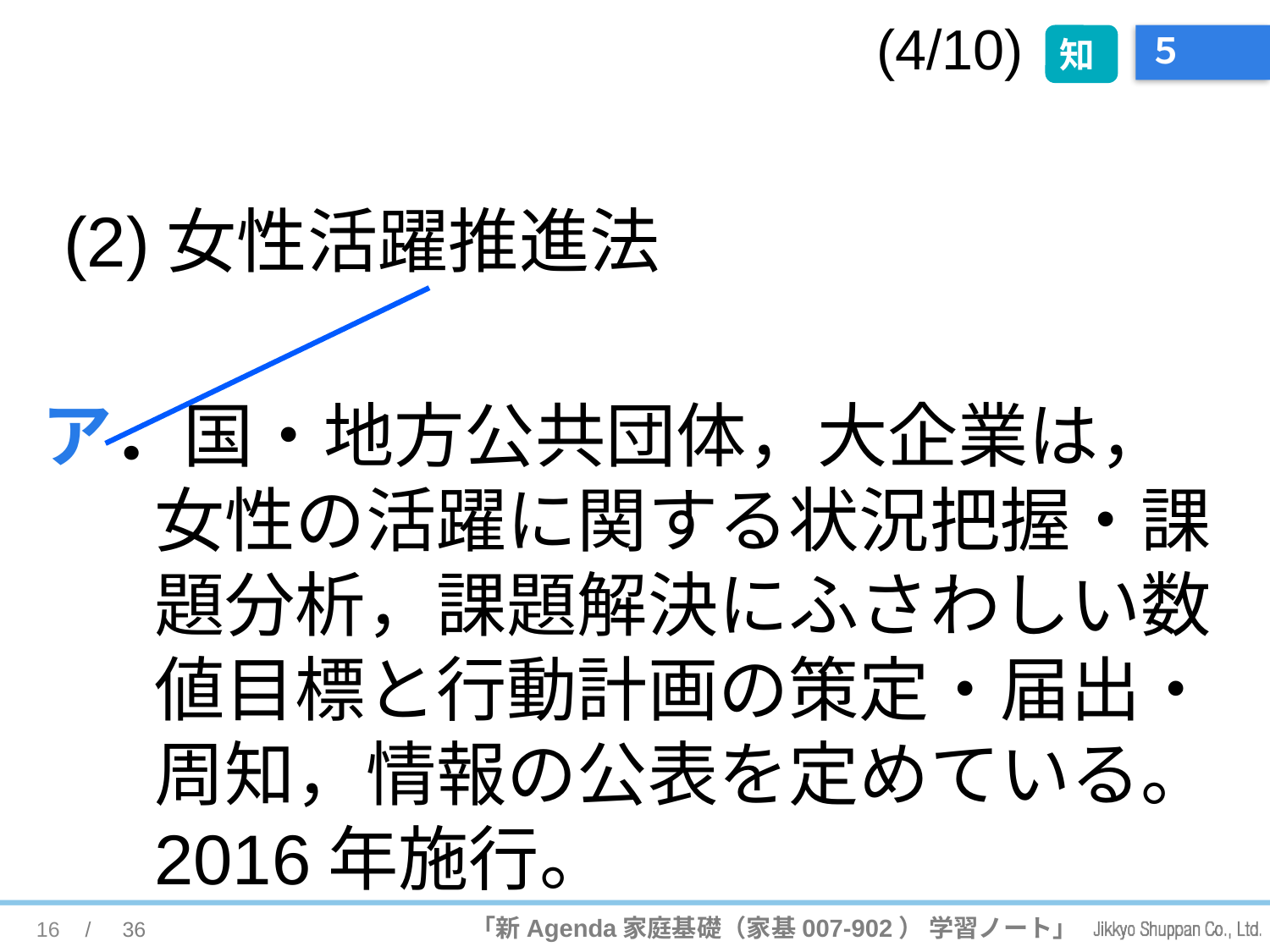

(4/10)
知
# ５
(2)女性活躍推進法
ア．国・地方公共団体，大企業は，女性の活躍に関する状況把握・課題分析，課題解決にふさわしい数値目標と行動計画の策定・届出・周知，情報の公表を定めている。2016年施行。
16